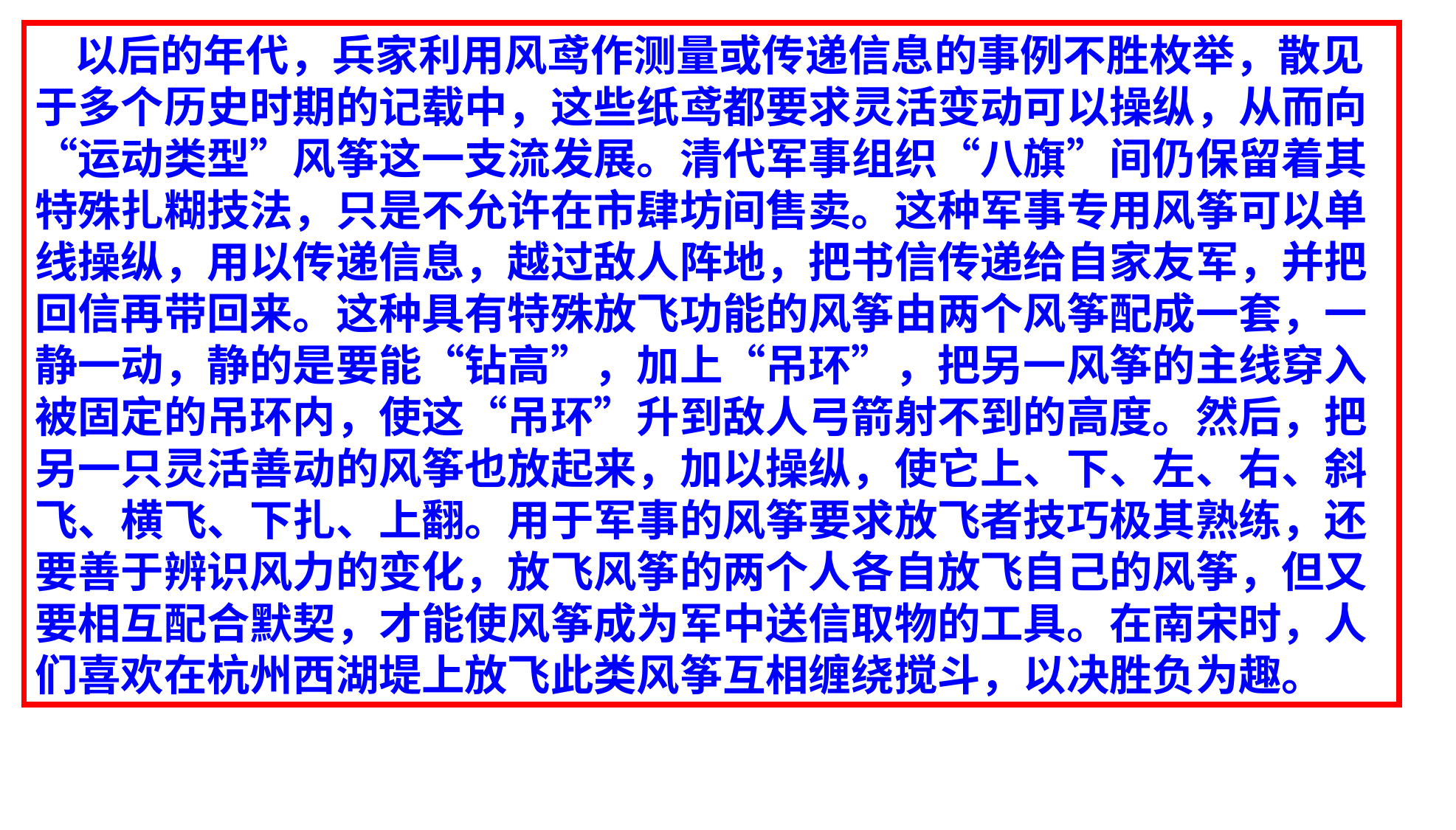

以后的年代，兵家利用风鸢作测量或传递信息的事例不胜枚举，散见于多个历史时期的记载中，这些纸鸢都要求灵活变动可以操纵，从而向“运动类型”风筝这一支流发展。清代军事组织“八旗”间仍保留着其特殊扎糊技法，只是不允许在市肆坊间售卖。这种军事专用风筝可以单线操纵，用以传递信息，越过敌人阵地，把书信传递给自家友军，并把回信再带回来。这种具有特殊放飞功能的风筝由两个风筝配成一套，一静一动，静的是要能“钻高”，加上“吊环”，把另一风筝的主线穿入被固定的吊环内，使这“吊环”升到敌人弓箭射不到的高度。然后，把另一只灵活善动的风筝也放起来，加以操纵，使它上、下、左、右、斜飞、横飞、下扎、上翻。用于军事的风筝要求放飞者技巧极其熟练，还要善于辨识风力的变化，放飞风筝的两个人各自放飞自己的风筝，但又要相互配合默契，才能使风筝成为军中送信取物的工具。在南宋时，人们喜欢在杭州西湖堤上放飞此类风筝互相缠绕搅斗，以决胜负为趣。